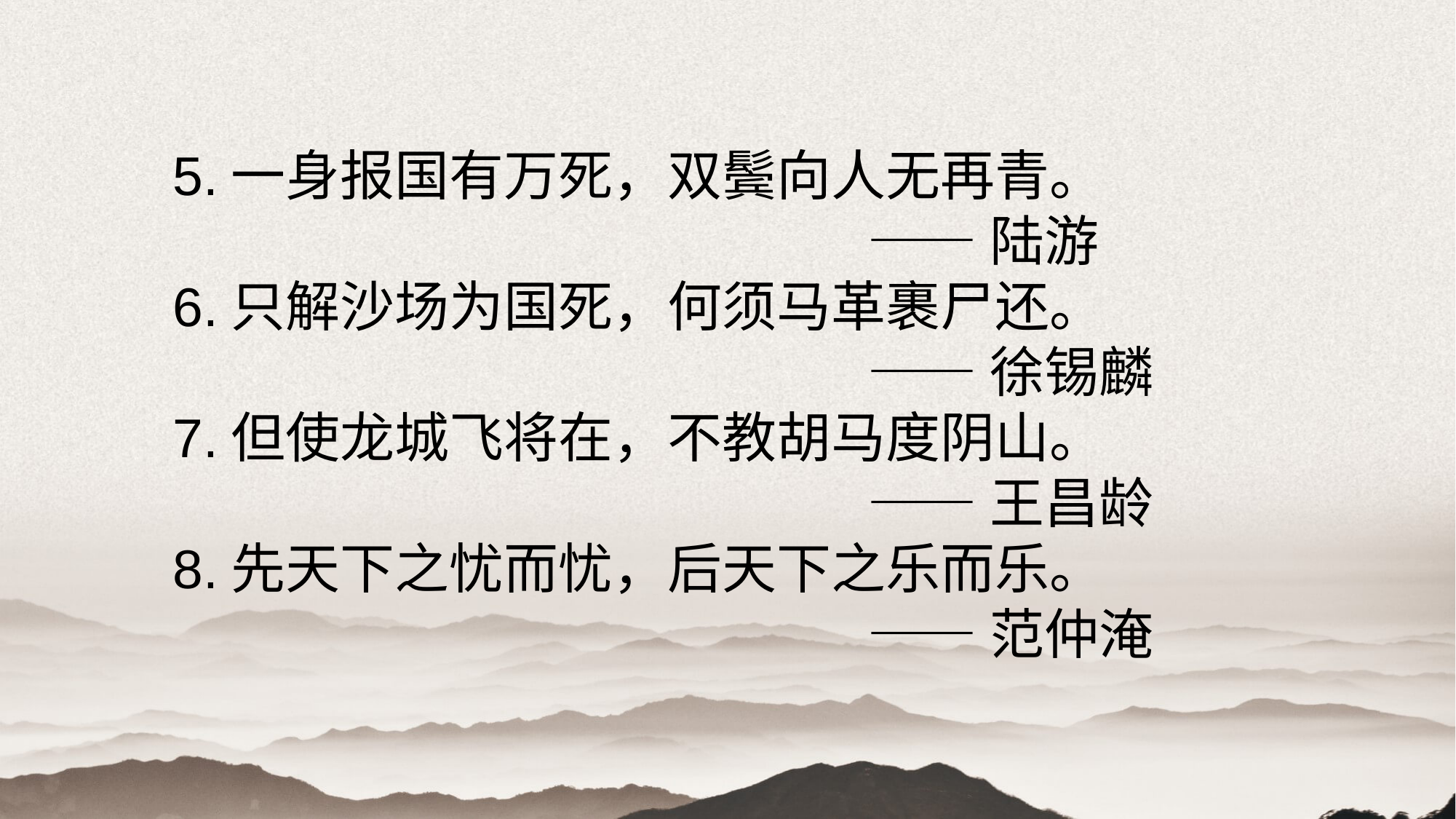

5.一身报国有万死，双鬓向人无再青。
                                                         ——陆游
6.只解沙场为国死，何须马革裹尸还。
                                                         ——徐锡麟
7.但使龙城飞将在，不教胡马度阴山。
                                                         ——王昌龄
8.先天下之忧而忧，后天下之乐而乐。
                                                         ——范仲淹